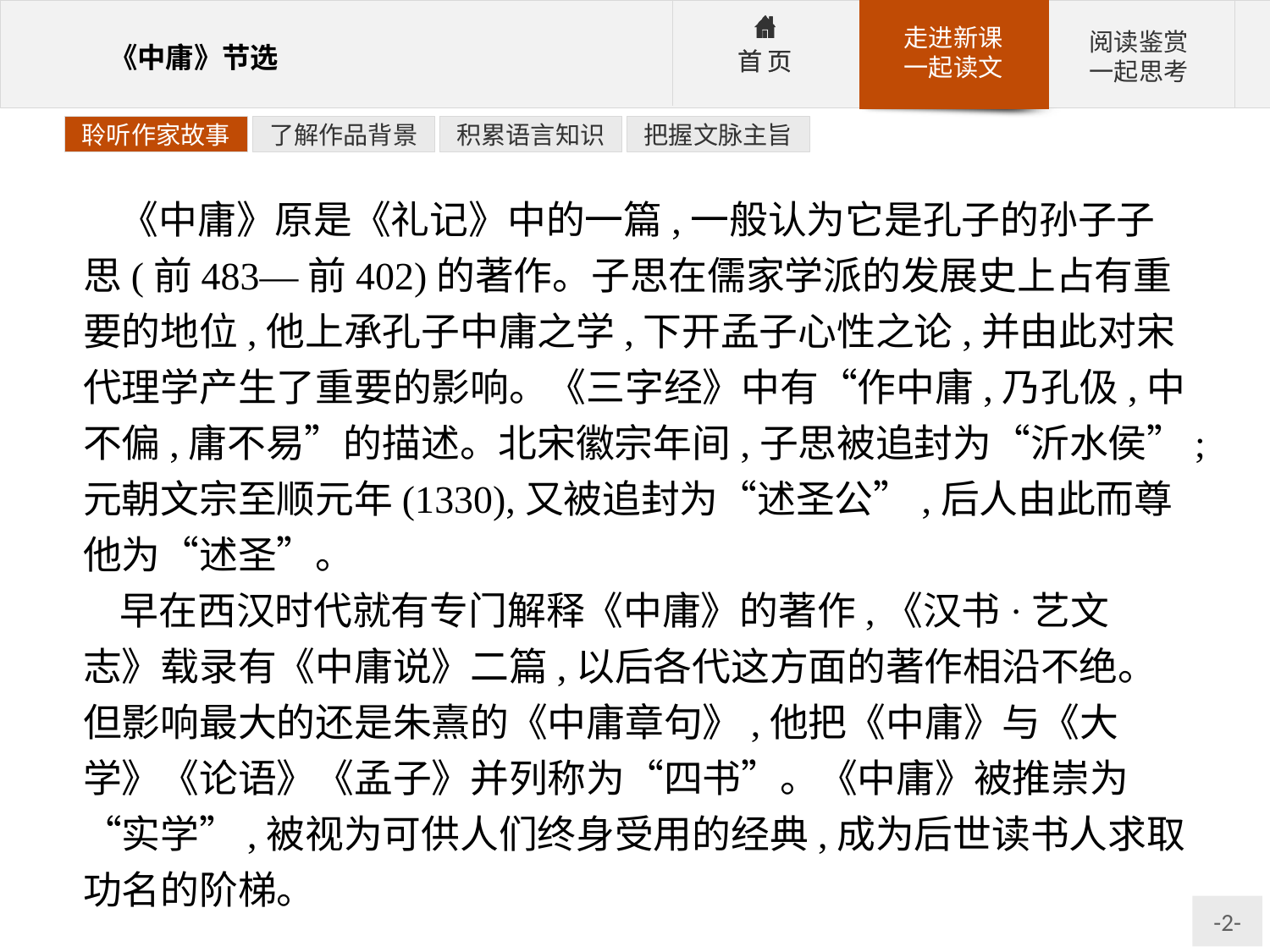

聆听作家故事
了解作品背景
积累语言知识
把握文脉主旨
《中庸》原是《礼记》中的一篇,一般认为它是孔子的孙子子思(前483—前402)的著作。子思在儒家学派的发展史上占有重要的地位,他上承孔子中庸之学,下开孟子心性之论,并由此对宋代理学产生了重要的影响。《三字经》中有“作中庸,乃孔伋,中不偏,庸不易”的描述。北宋徽宗年间,子思被追封为“沂水侯”;元朝文宗至顺元年(1330),又被追封为“述圣公”,后人由此而尊他为“述圣”。
早在西汉时代就有专门解释《中庸》的著作,《汉书·艺文志》载录有《中庸说》二篇,以后各代这方面的著作相沿不绝。但影响最大的还是朱熹的《中庸章句》,他把《中庸》与《大学》《论语》《孟子》并列称为“四书”。《中庸》被推崇为“实学”,被视为可供人们终身受用的经典,成为后世读书人求取功名的阶梯。